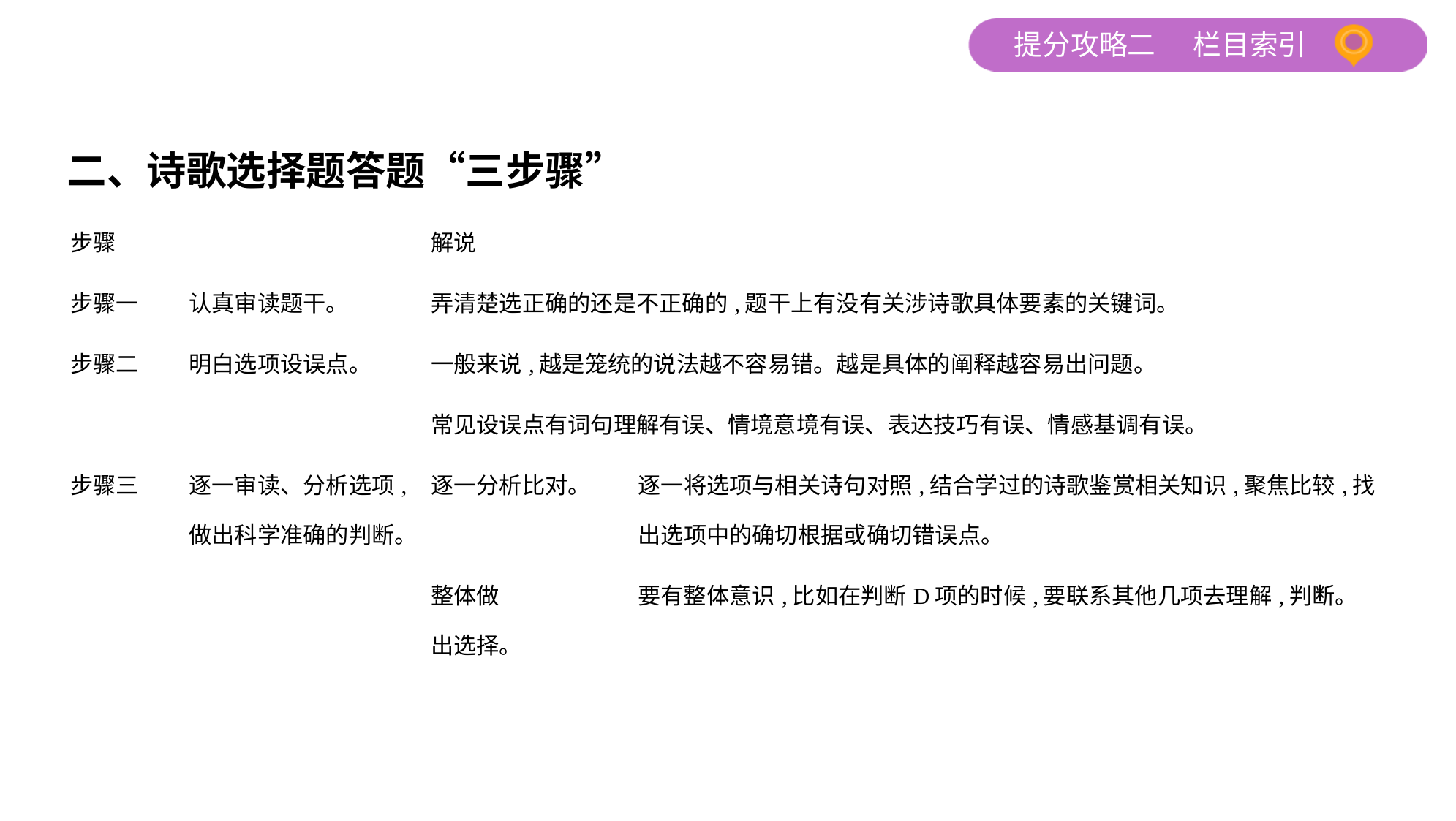

二、诗歌选择题答题“三步骤”
| 步骤 |  | 解说 |  |
| --- | --- | --- | --- |
| 步骤一 | 认真审读题干。 | 弄清楚选正确的还是不正确的,题干上有没有关涉诗歌具体要素的关键词。 |  |
| 步骤二 | 明白选项设误点。 | 一般来说,越是笼统的说法越不容易错。越是具体的阐释越容易出问题。 |  |
|  |  | 常见设误点有词句理解有误、情境意境有误、表达技巧有误、情感基调有误。 |  |
| 步骤三 | 逐一审读、分析选项,做出科学准确的判断。 | 逐一分析比对。 | 逐一将选项与相关诗句对照,结合学过的诗歌鉴赏相关知识,聚焦比较,找出选项中的确切根据或确切错误点。 |
|  |  | 整体做 出选择。 | 要有整体意识,比如在判断D项的时候,要联系其他几项去理解,判断。 |